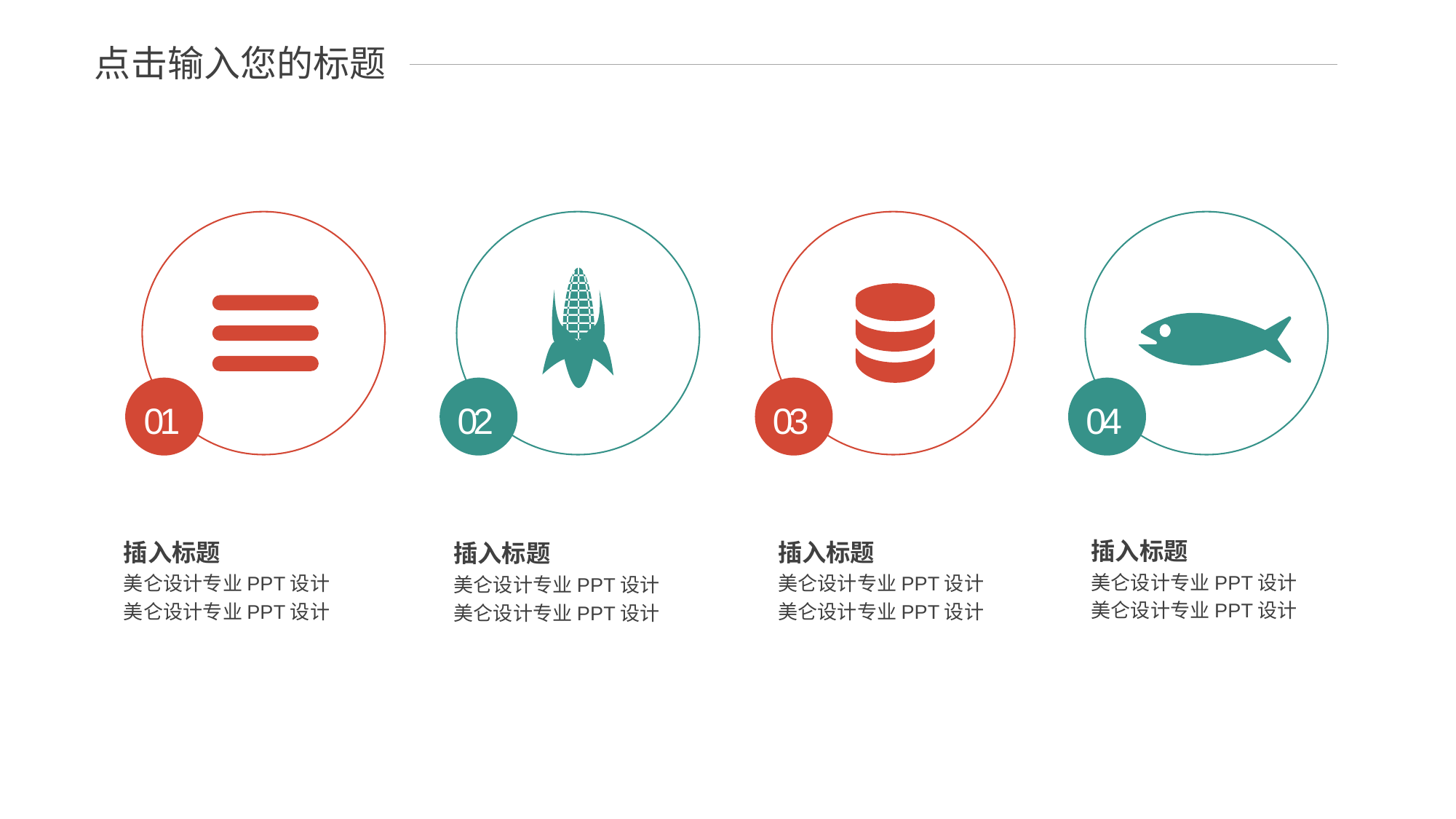

点击输入您的标题

01

02

03

04
插入标题
插入标题
插入标题
插入标题
美仑设计专业PPT设计美仑设计专业PPT设计
美仑设计专业PPT设计美仑设计专业PPT设计
美仑设计专业PPT设计美仑设计专业PPT设计
美仑设计专业PPT设计美仑设计专业PPT设计